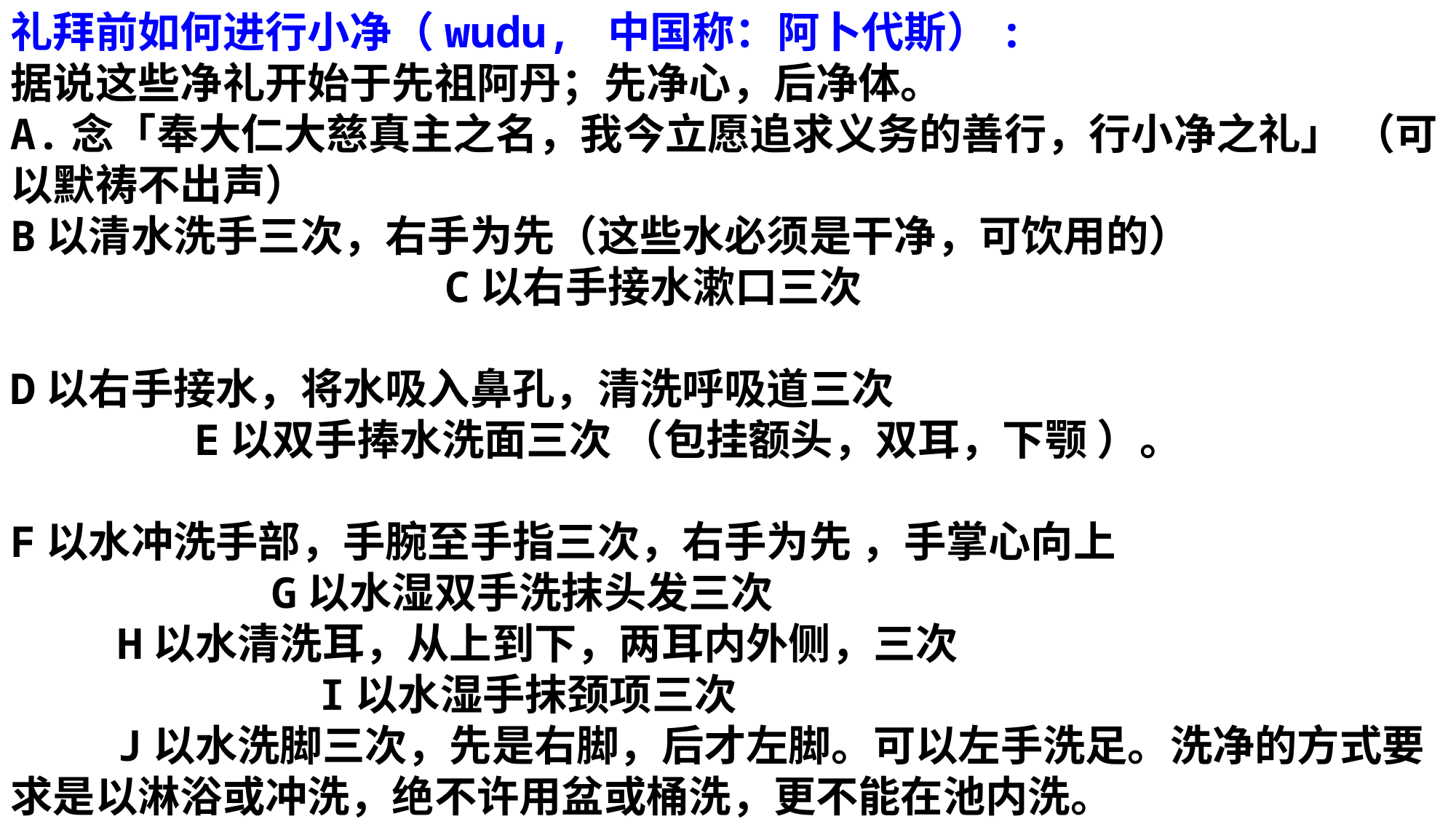

礼拜前如何进行小净（wudu, 中国称：阿卜代斯）:
据说这些净礼开始于先祖阿丹；先净心，后净体。
A.念「奉大仁大慈真主之名，我今立愿追求义务的善行，行小净之礼」 （可以默祷不出声）
B以清水洗手三次，右手为先（这些水必须是干净，可饮用的）                                                                       C以右手接水漱口三次
D以右手接水，将水吸入鼻孔，清洗呼吸道三次                                                                            E以双手捧水洗面三次 （包挂额头，双耳，下颚 ）。
F以水冲洗手部，手腕至手指三次，右手为先 ，手掌心向上                                                             G以水湿双手洗抹头发三次                                                                                H以水清洗耳，从上到下，两耳内外侧，三次                                                                                  I以水湿手抹颈项三次                                                                                    J以水洗脚三次，先是右脚，后才左脚。可以左手洗足。洗净的方式要求是以淋浴或冲洗，绝不许用盆或桶洗，更不能在池内洗。

小净完毕念：主阿，求安拉怜悯，我是一个悔罪的，清洁的仆人